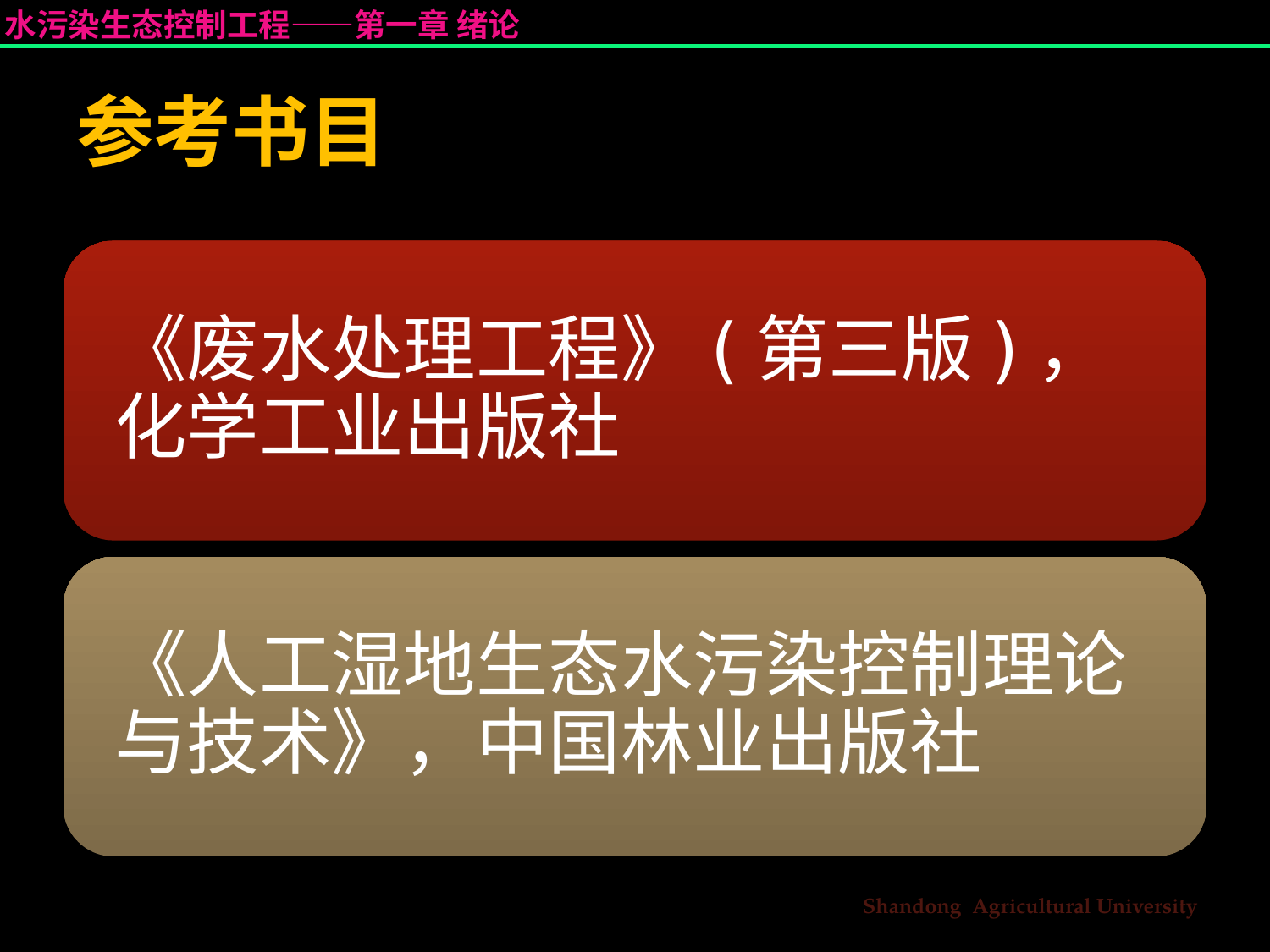

# 参考书目
《废水处理工程》(第三版)，化学工业出版社
《人工湿地生态水污染控制理论与技术》，中国林业出版社